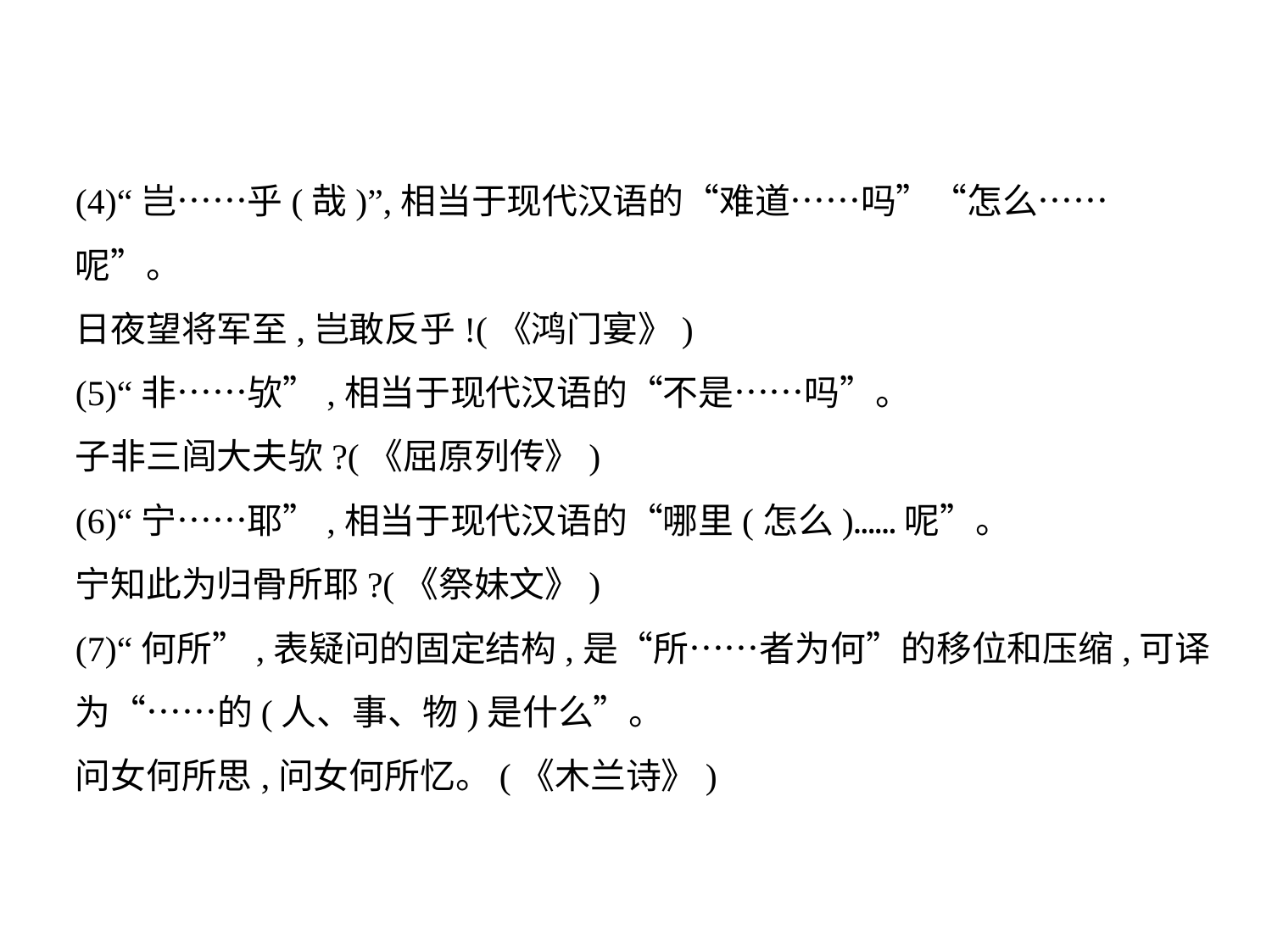

(4)“岂……乎(哉)”,相当于现代汉语的“难道……吗”“怎么……
呢”。
日夜望将军至,岂敢反乎!(《鸿门宴》)
(5)“非……欤”,相当于现代汉语的“不是……吗”。
子非三闾大夫欤?(《屈原列传》)
(6)“宁……耶”,相当于现代汉语的“哪里(怎么)……呢”。
宁知此为归骨所耶?(《祭妹文》)
(7)“何所”,表疑问的固定结构,是“所……者为何”的移位和压缩,可译
为“……的(人、事、物)是什么”。
问女何所思,问女何所忆。(《木兰诗》)